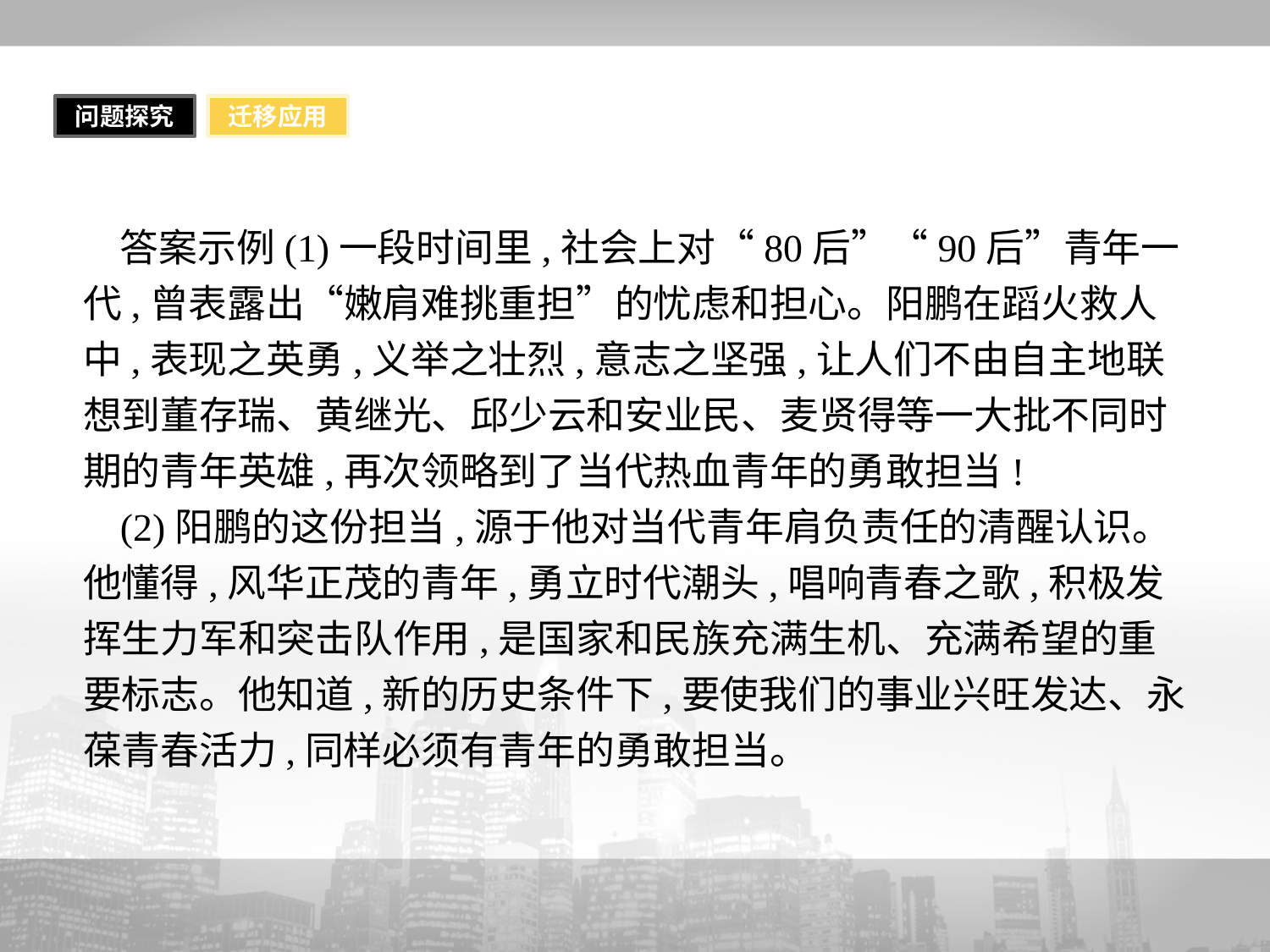

问题探究
迁移应用
答案示例(1)一段时间里,社会上对“80后”“90后”青年一代,曾表露出“嫩肩难挑重担”的忧虑和担心。阳鹏在蹈火救人中,表现之英勇,义举之壮烈,意志之坚强,让人们不由自主地联想到董存瑞、黄继光、邱少云和安业民、麦贤得等一大批不同时期的青年英雄,再次领略到了当代热血青年的勇敢担当!
(2)阳鹏的这份担当,源于他对当代青年肩负责任的清醒认识。他懂得,风华正茂的青年,勇立时代潮头,唱响青春之歌,积极发挥生力军和突击队作用,是国家和民族充满生机、充满希望的重要标志。他知道,新的历史条件下,要使我们的事业兴旺发达、永葆青春活力,同样必须有青年的勇敢担当。